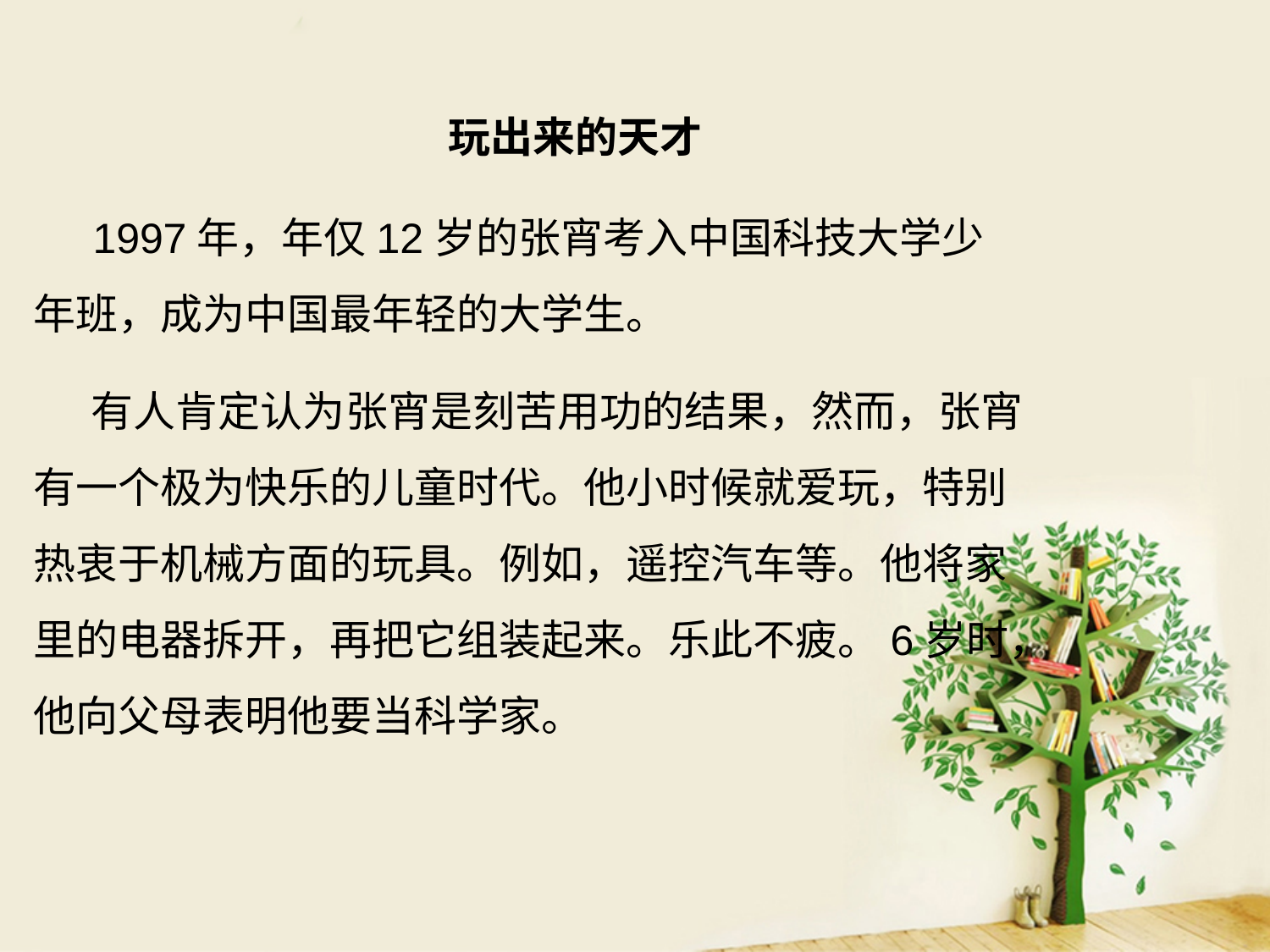

玩出来的天才
     1997年，年仅12岁的张宵考入中国科技大学少年班，成为中国最年轻的大学生。
     有人肯定认为张宵是刻苦用功的结果，然而，张宵有一个极为快乐的儿童时代。他小时候就爱玩，特别热衷于机械方面的玩具。例如，遥控汽车等。他将家里的电器拆开，再把它组装起来。乐此不疲。6岁时，他向父母表明他要当科学家。